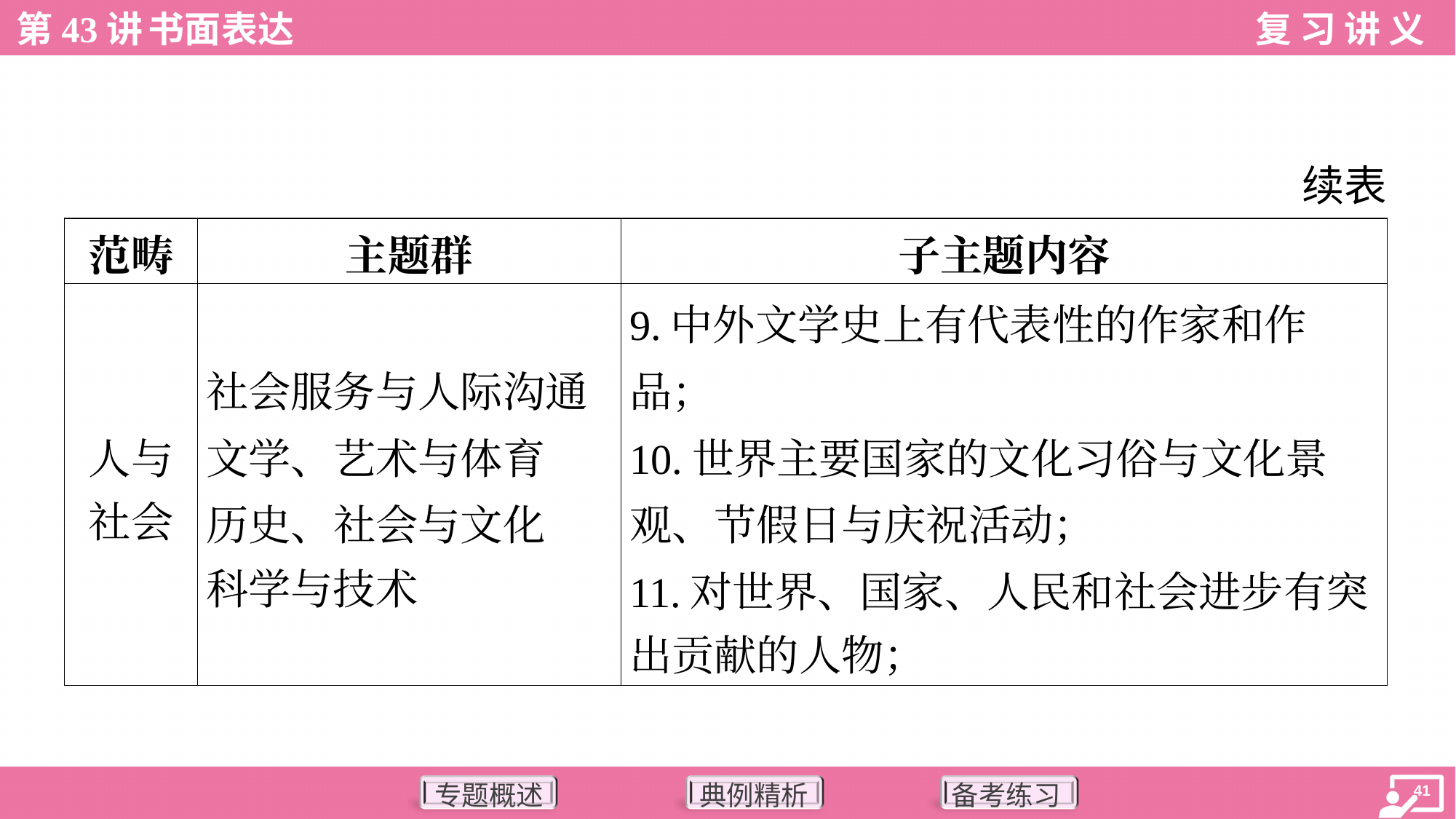

续表
| 范畴 | 主题群 | 子主题内容 |
| --- | --- | --- |
| 人与 社会 | 社会服务与人际沟通 文学、艺术与体育 历史、社会与文化 科学与技术 | 9.中外文学史上有代表性的作家和作 品； 10.世界主要国家的文化习俗与文化景 观、节假日与庆祝活动； 11.对世界、国家、人民和社会进步有突 出贡献的人物； |